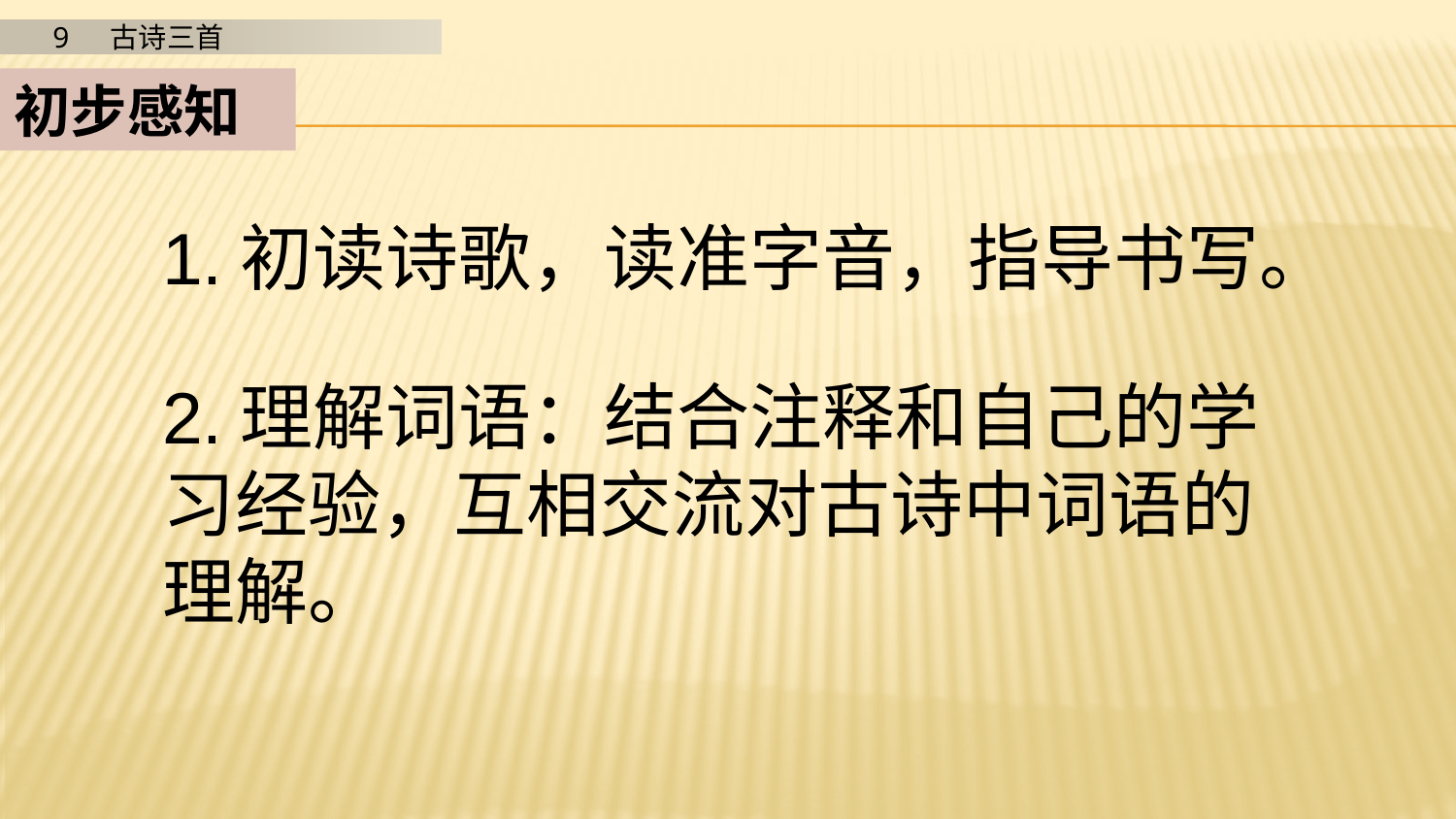

初步感知
1.初读诗歌，读准字音，指导书写。
2.理解词语：结合注释和自己的学习经验，互相交流对古诗中词语的理解。